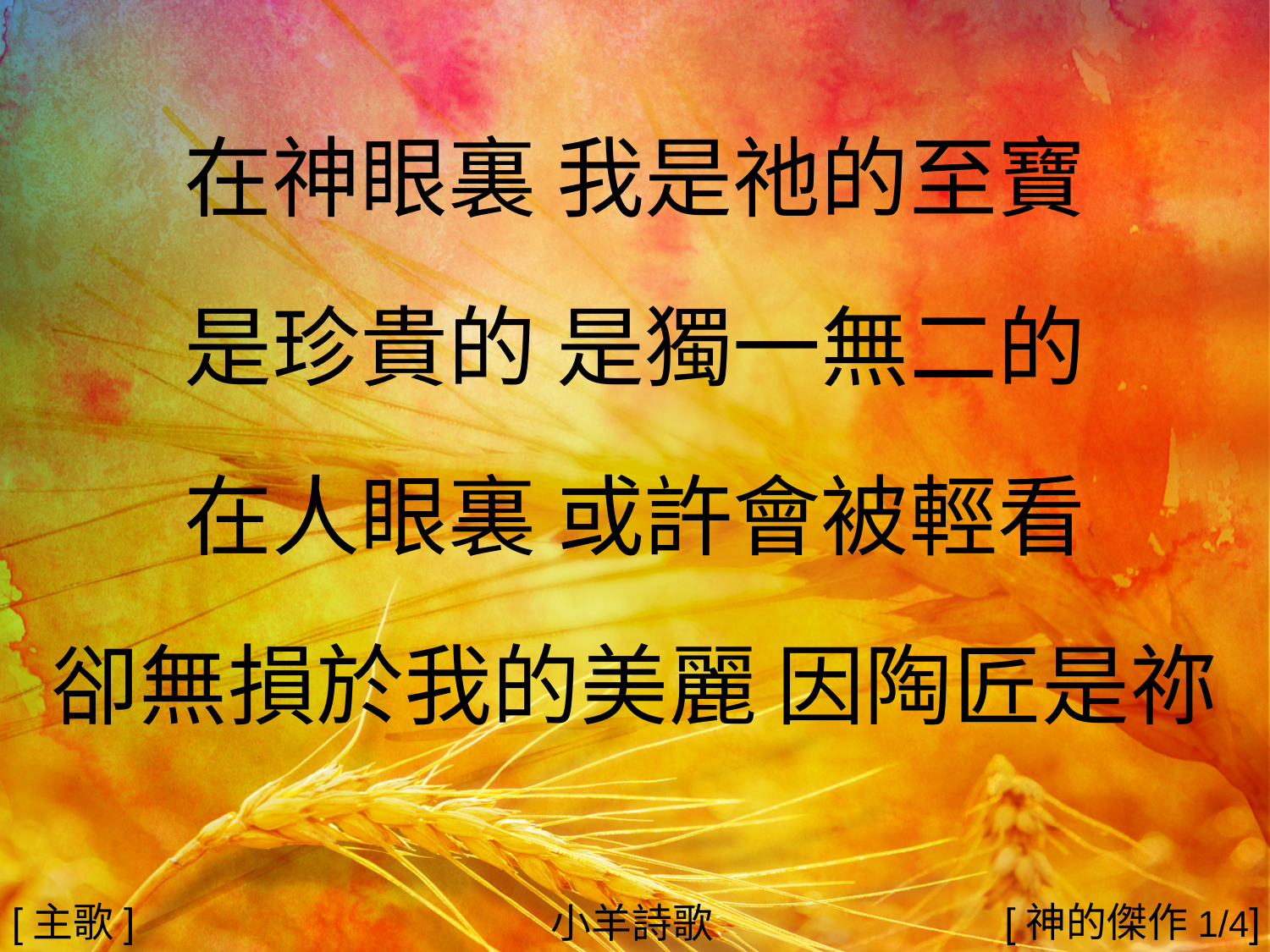

在神眼裏 我是祂的至寶

是珍貴的 是獨一無二的

在人眼裏 或許會被輕看

卻無損於我的美麗 因陶匠是祢
#

[主歌]
[神的傑作1/4]
小羊詩歌